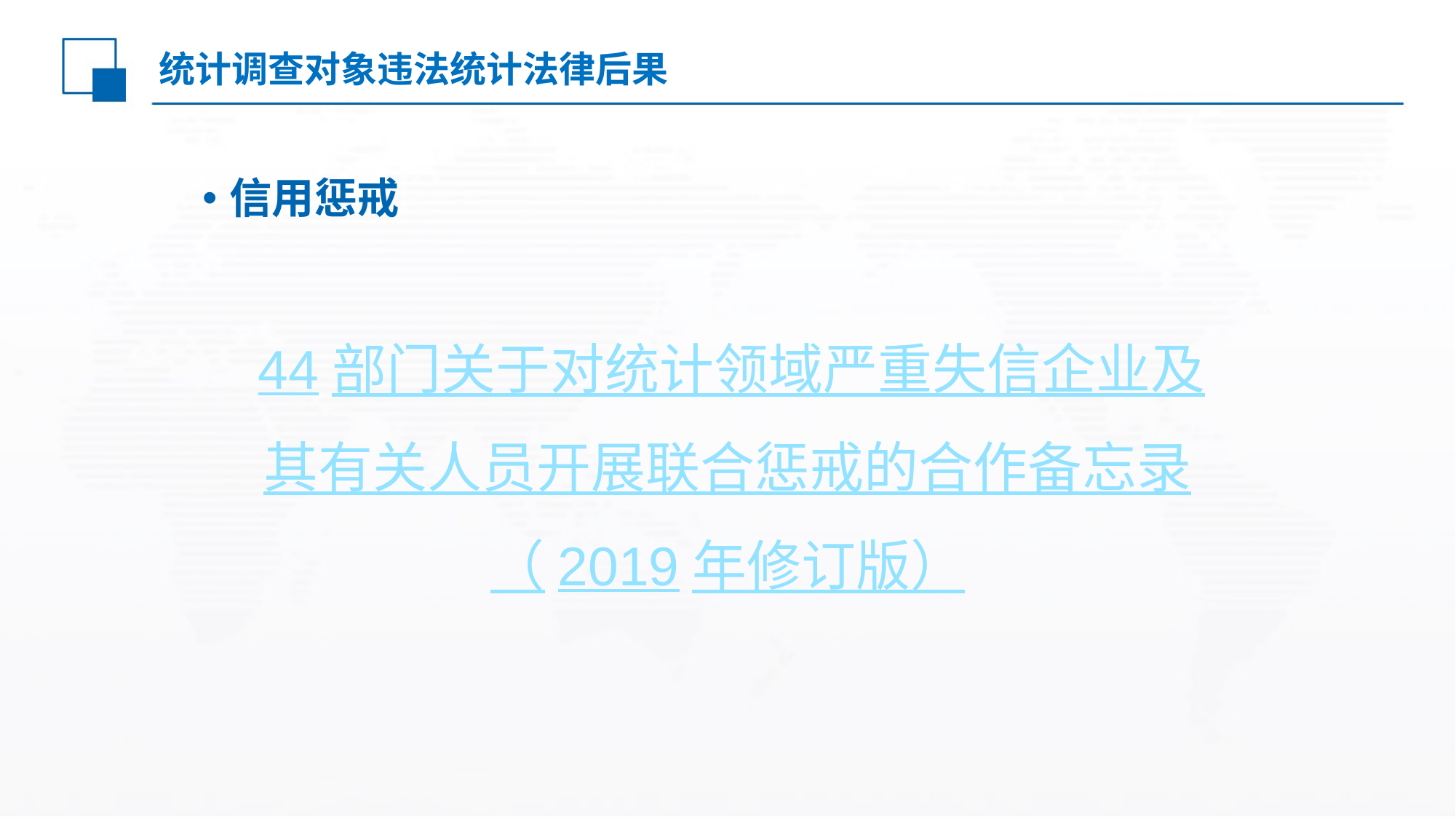

统计调查对象违法统计法律后果
信用惩戒

 44部门关于对统计领域严重失信企业及其有关人员开展联合惩戒的合作备忘录（2019年修订版）